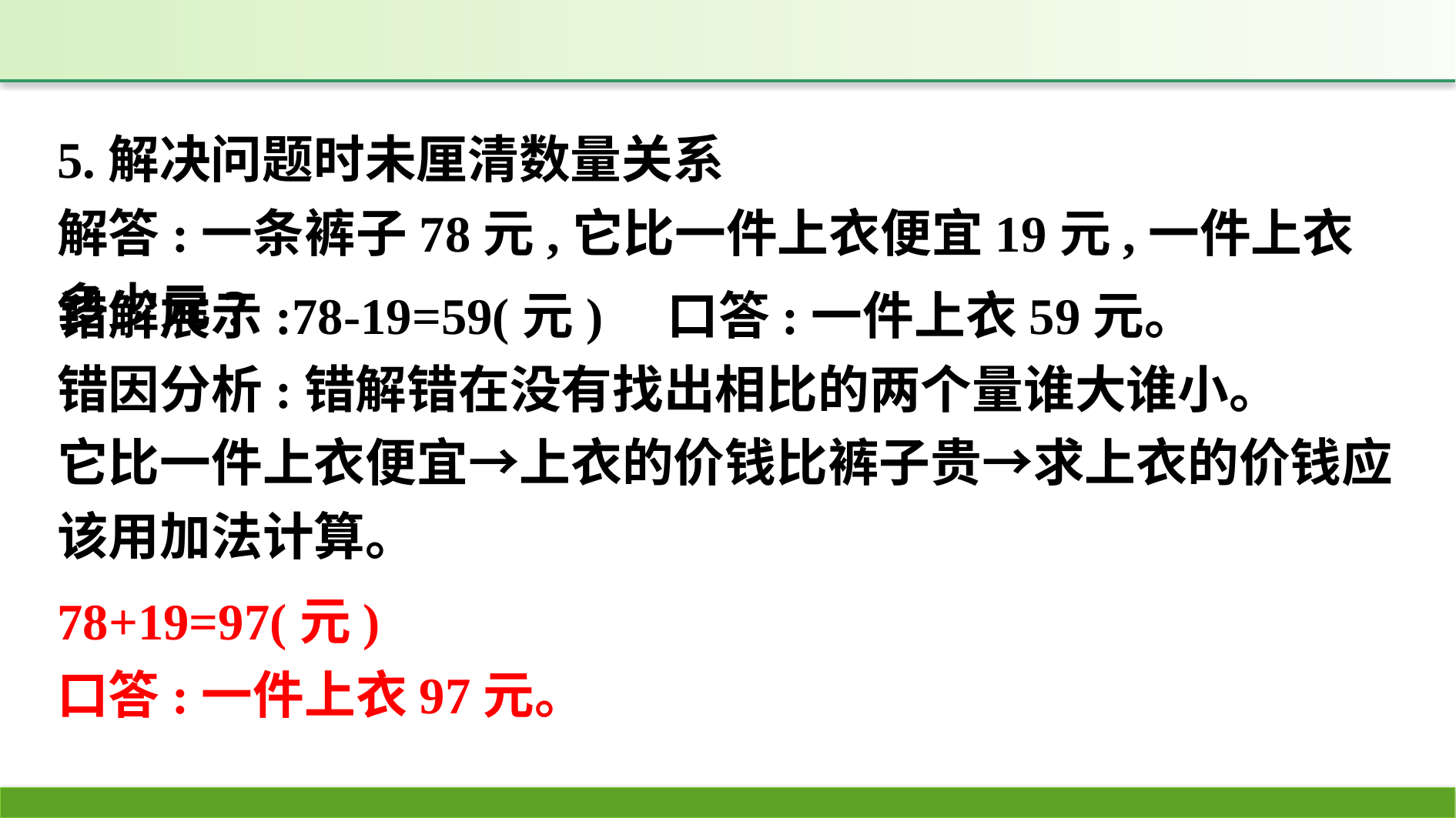

5.解决问题时未厘清数量关系
解答:一条裤子78元,它比一件上衣便宜19元,一件上衣多少元?
错解展示:78-19=59(元)　口答:一件上衣59元。
错因分析:错解错在没有找出相比的两个量谁大谁小。
它比一件上衣便宜→上衣的价钱比裤子贵→求上衣的价钱应该用加法计算。
78+19=97(元)
口答:一件上衣97元。